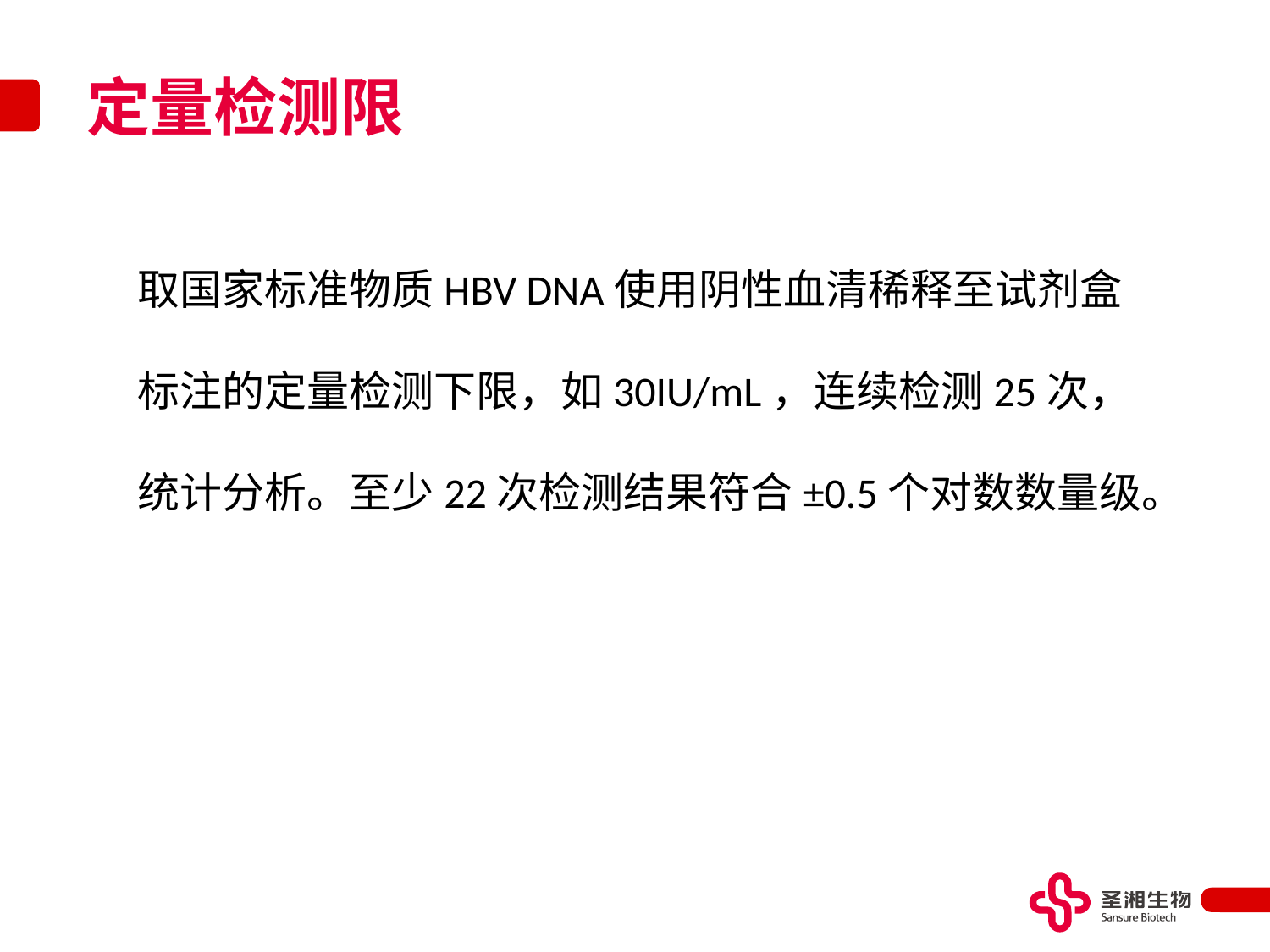

# 定量检测限
取国家标准物质HBV DNA使用阴性血清稀释至试剂盒标注的定量检测下限，如30IU/mL，连续检测25次，统计分析。至少22次检测结果符合±0.5个对数数量级。